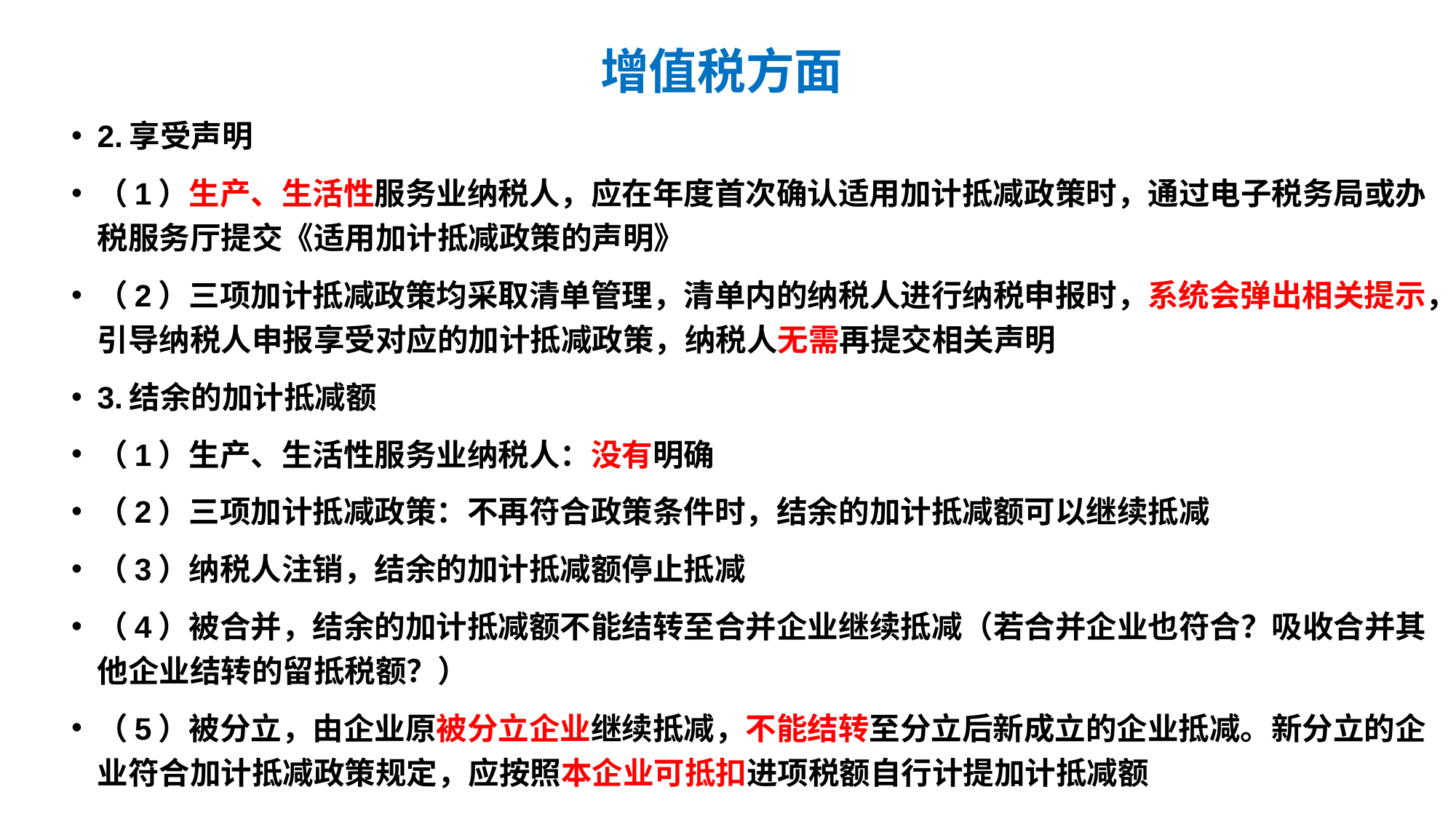

# 增值税方面
2.享受声明
（1）生产、生活性服务业纳税人，应在年度首次确认适用加计抵减政策时，通过电子税务局或办税服务厅提交《适用加计抵减政策的声明》
（2）三项加计抵减政策均采取清单管理，清单内的纳税人进行纳税申报时，系统会弹出相关提示，引导纳税人申报享受对应的加计抵减政策，纳税人无需再提交相关声明
3.结余的加计抵减额
（1）生产、生活性服务业纳税人：没有明确
（2）三项加计抵减政策：不再符合政策条件时，结余的加计抵减额可以继续抵减
（3）纳税人注销，结余的加计抵减额停止抵减
（4）被合并，结余的加计抵减额不能结转至合并企业继续抵减（若合并企业也符合？吸收合并其他企业结转的留抵税额？）
（5）被分立，由企业原被分立企业继续抵减，不能结转至分立后新成立的企业抵减。新分立的企业符合加计抵减政策规定，应按照本企业可抵扣进项税额自行计提加计抵减额